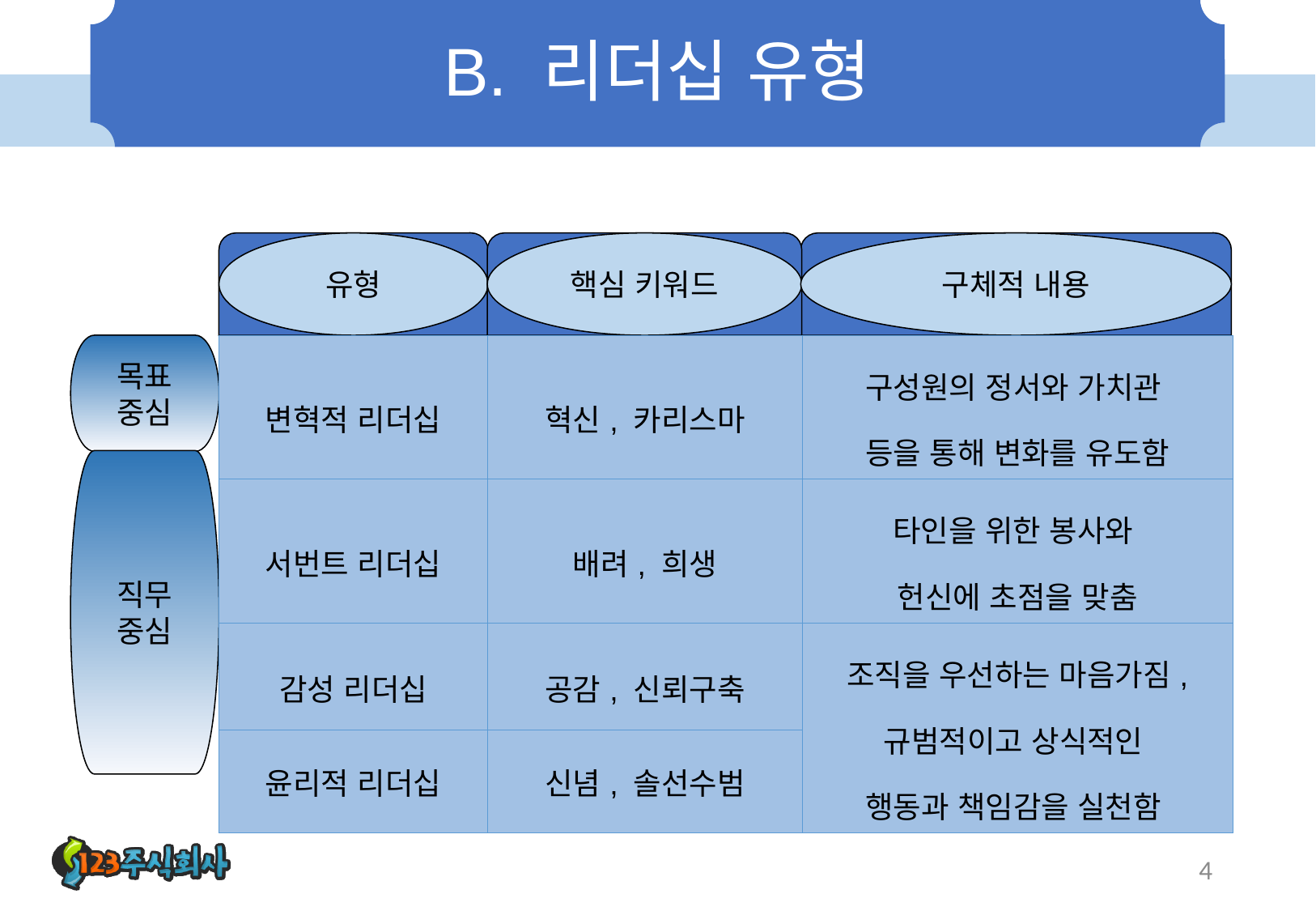

# B. 리더십 유형

유형

핵심 키워드

구체적 내용
목표
중심
| 변혁적 리더십 | 혁신, 카리스마 | 구성원의 정서와 가치관 등을 통해 변화를 유도함 |
| --- | --- | --- |
| 서번트 리더십 | 배려, 희생 | 타인을 위한 봉사와 헌신에 초점을 맞춤 |
| 감성 리더십 | 공감, 신뢰구축 | 조직을 우선하는 마음가짐, 규범적이고 상식적인 행동과 책임감을 실천함 |
| 윤리적 리더십 | 신념, 솔선수범 | 목표 달성을 위한 관계의 중요성 공유 |
직무
중심
4